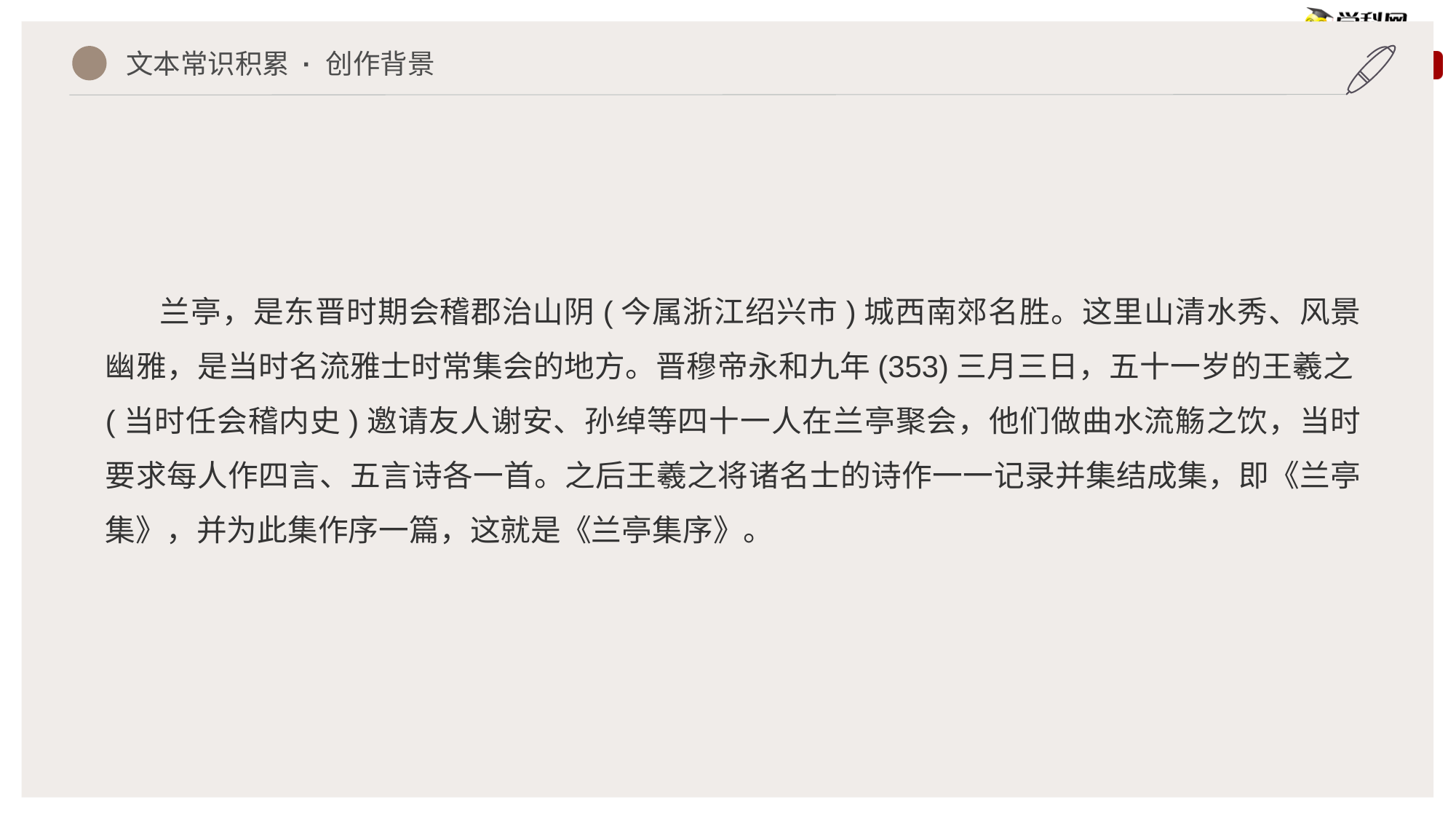

文本常识积累 · 创作背景

兰亭，是东晋时期会稽郡治山阴(今属浙江绍兴市)城西南郊名胜。这里山清水秀、风景幽雅，是当时名流雅士时常集会的地方。晋穆帝永和九年(353)三月三日，五十一岁的王羲之(当时任会稽内史)邀请友人谢安、孙绰等四十一人在兰亭聚会，他们做曲水流觞之饮，当时要求每人作四言、五言诗各一首。之后王羲之将诸名士的诗作一一记录并集结成集，即《兰亭集》，并为此集作序一篇，这就是《兰亭集序》。